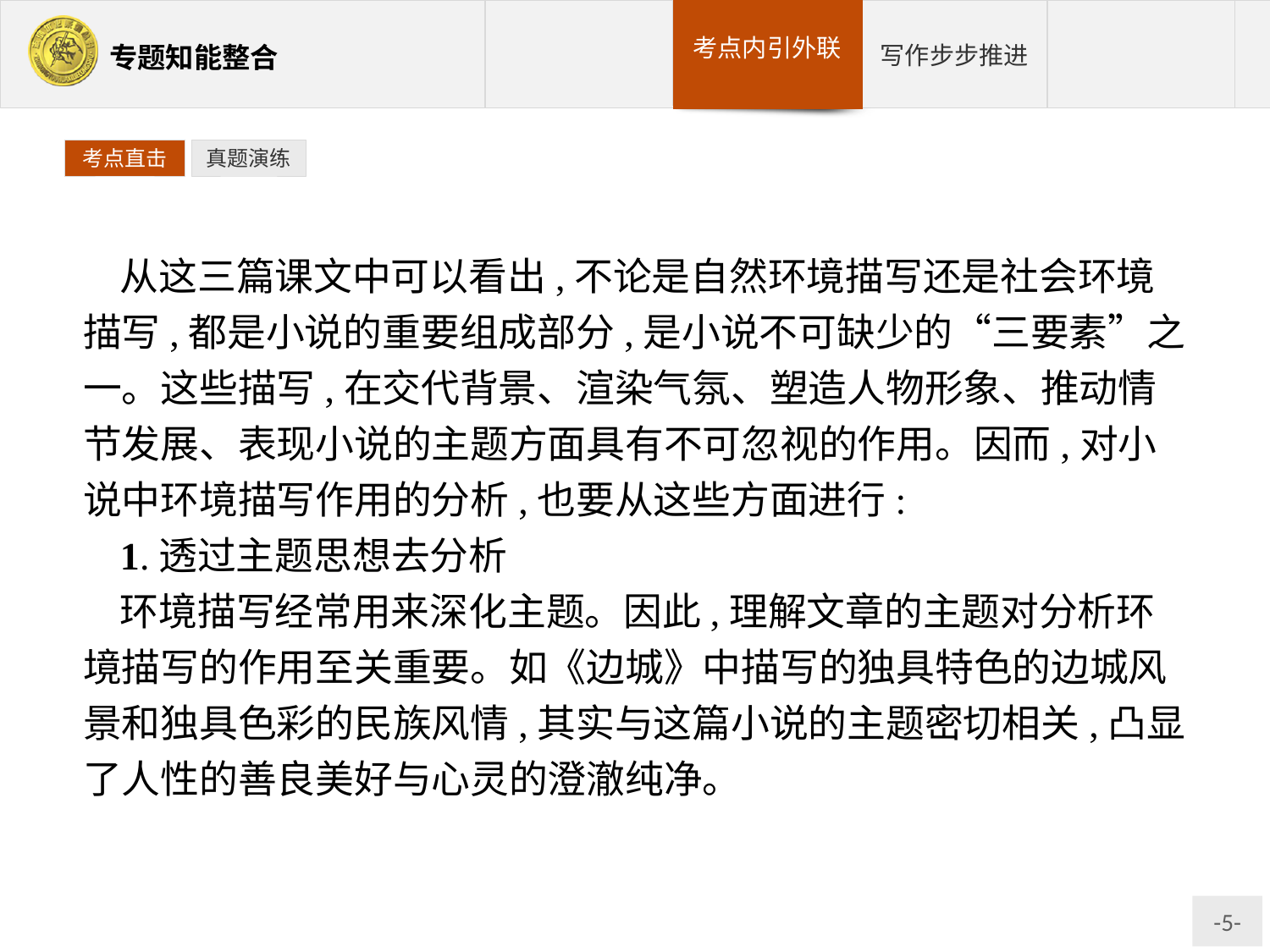

考点直击
真题演练
从这三篇课文中可以看出,不论是自然环境描写还是社会环境描写,都是小说的重要组成部分,是小说不可缺少的“三要素”之一。这些描写,在交代背景、渲染气氛、塑造人物形象、推动情节发展、表现小说的主题方面具有不可忽视的作用。因而,对小说中环境描写作用的分析,也要从这些方面进行:
1.透过主题思想去分析
环境描写经常用来深化主题。因此,理解文章的主题对分析环境描写的作用至关重要。如《边城》中描写的独具特色的边城风景和独具色彩的民族风情,其实与这篇小说的主题密切相关,凸显了人性的善良美好与心灵的澄澈纯净。